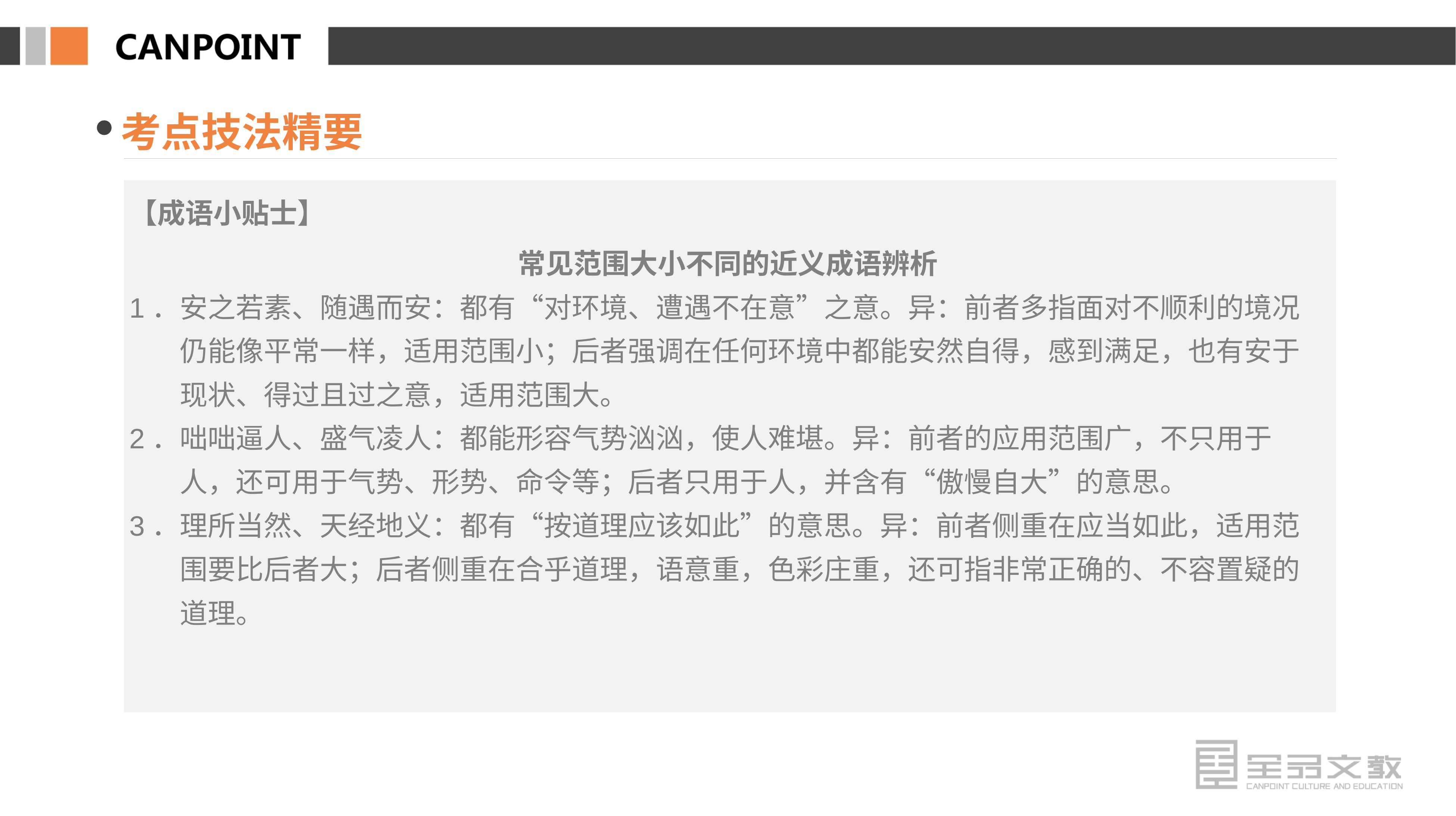

考点技法精要

【成语小贴士】
常见范围大小不同的近义成语辨析
1．安之若素、随遇而安：都有“对环境、遭遇不在意”之意。异：前者多指面对不顺利的境况仍能像平常一样，适用范围小；后者强调在任何环境中都能安然自得，感到满足，也有安于现状、得过且过之意，适用范围大。
2．咄咄逼人、盛气凌人：都能形容气势汹汹，使人难堪。异：前者的应用范围广，不只用于人，还可用于气势、形势、命令等；后者只用于人，并含有“傲慢自大”的意思。
3．理所当然、天经地义：都有“按道理应该如此”的意思。异：前者侧重在应当如此，适用范围要比后者大；后者侧重在合乎道理，语意重，色彩庄重，还可指非常正确的、不容置疑的道理。